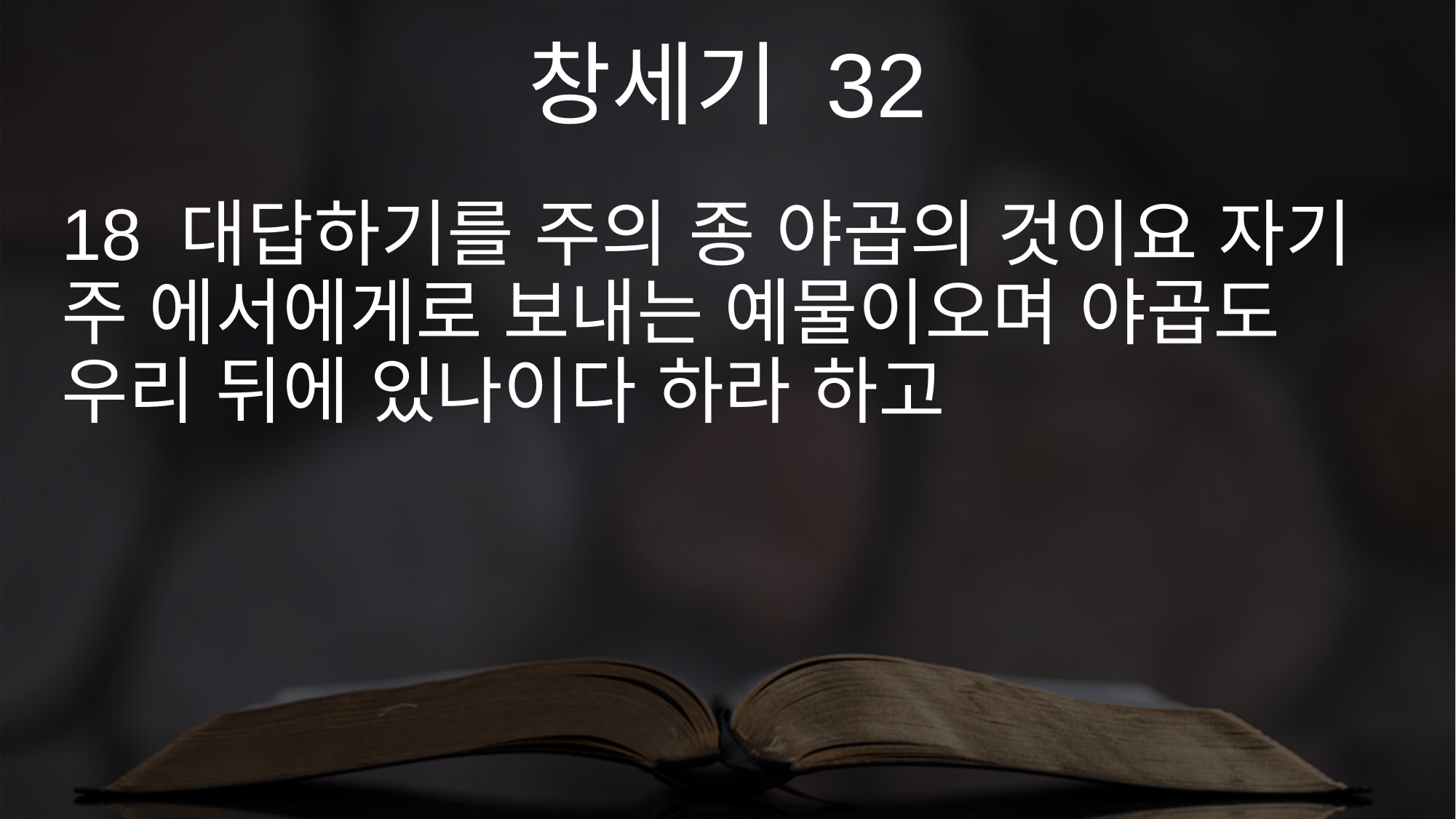

창세기 32
18 대답하기를 주의 종 야곱의 것이요 자기 주 에서에게로 보내는 예물이오며 야곱도 우리 뒤에 있나이다 하라 하고